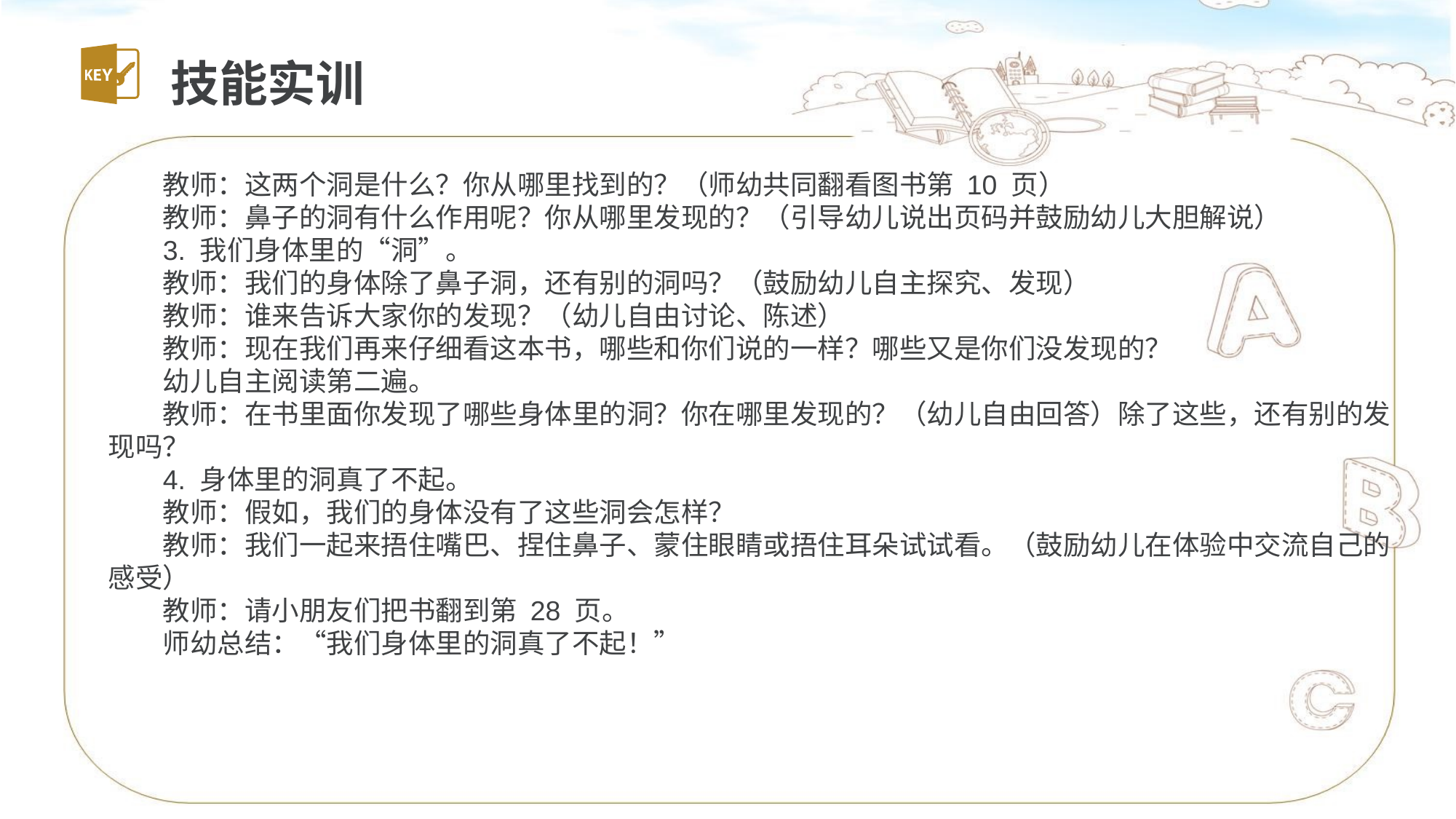

技能实训

教师：这两个洞是什么？你从哪里找到的？（师幼共同翻看图书第 10 页）
教师：鼻子的洞有什么作用呢？你从哪里发现的？（引导幼儿说出页码并鼓励幼儿大胆解说）
3. 我们身体里的“洞”。
教师：我们的身体除了鼻子洞，还有别的洞吗？（鼓励幼儿自主探究、发现）
教师：谁来告诉大家你的发现？（幼儿自由讨论、陈述）
教师：现在我们再来仔细看这本书，哪些和你们说的一样？哪些又是你们没发现的？
幼儿自主阅读第二遍。
教师：在书里面你发现了哪些身体里的洞？你在哪里发现的？（幼儿自由回答）除了这些，还有别的发现吗？
4. 身体里的洞真了不起。
教师：假如，我们的身体没有了这些洞会怎样？
教师：我们一起来捂住嘴巴、捏住鼻子、蒙住眼睛或捂住耳朵试试看。（鼓励幼儿在体验中交流自己的感受）
教师：请小朋友们把书翻到第 28 页。
师幼总结：“我们身体里的洞真了不起！”